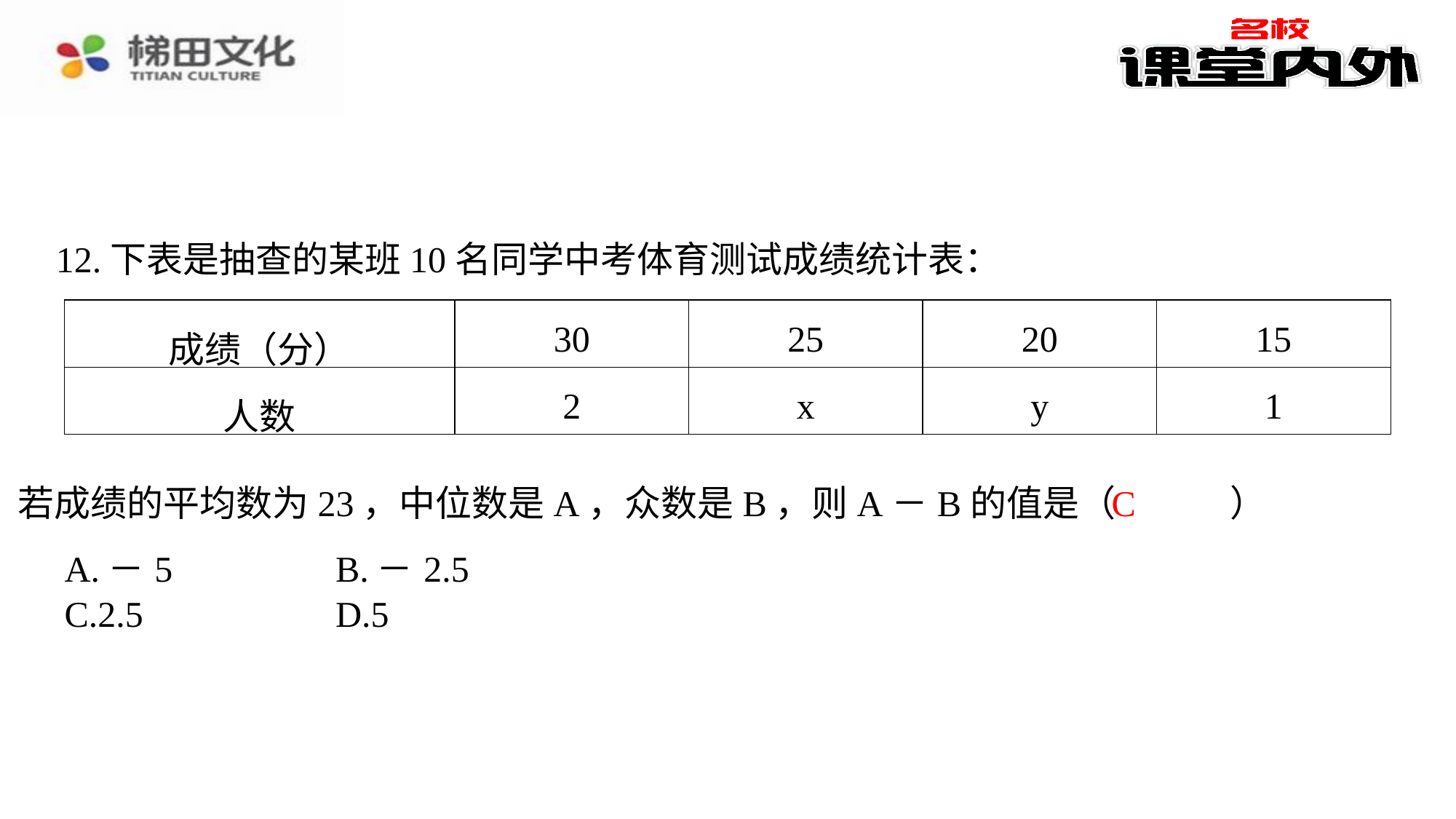

12.下表是抽查的某班10名同学中考体育测试成绩统计表：
| 成绩（分） | 30 | 25 | 20 | 15 |
| --- | --- | --- | --- | --- |
| 人数 | 2 | x | y | 1 |
C
若成绩的平均数为23，中位数是A，众数是B，则A－B的值是（　C　）
| A.－5 | B.－2.5 |
| --- | --- |
| C.2.5 | D.5 |